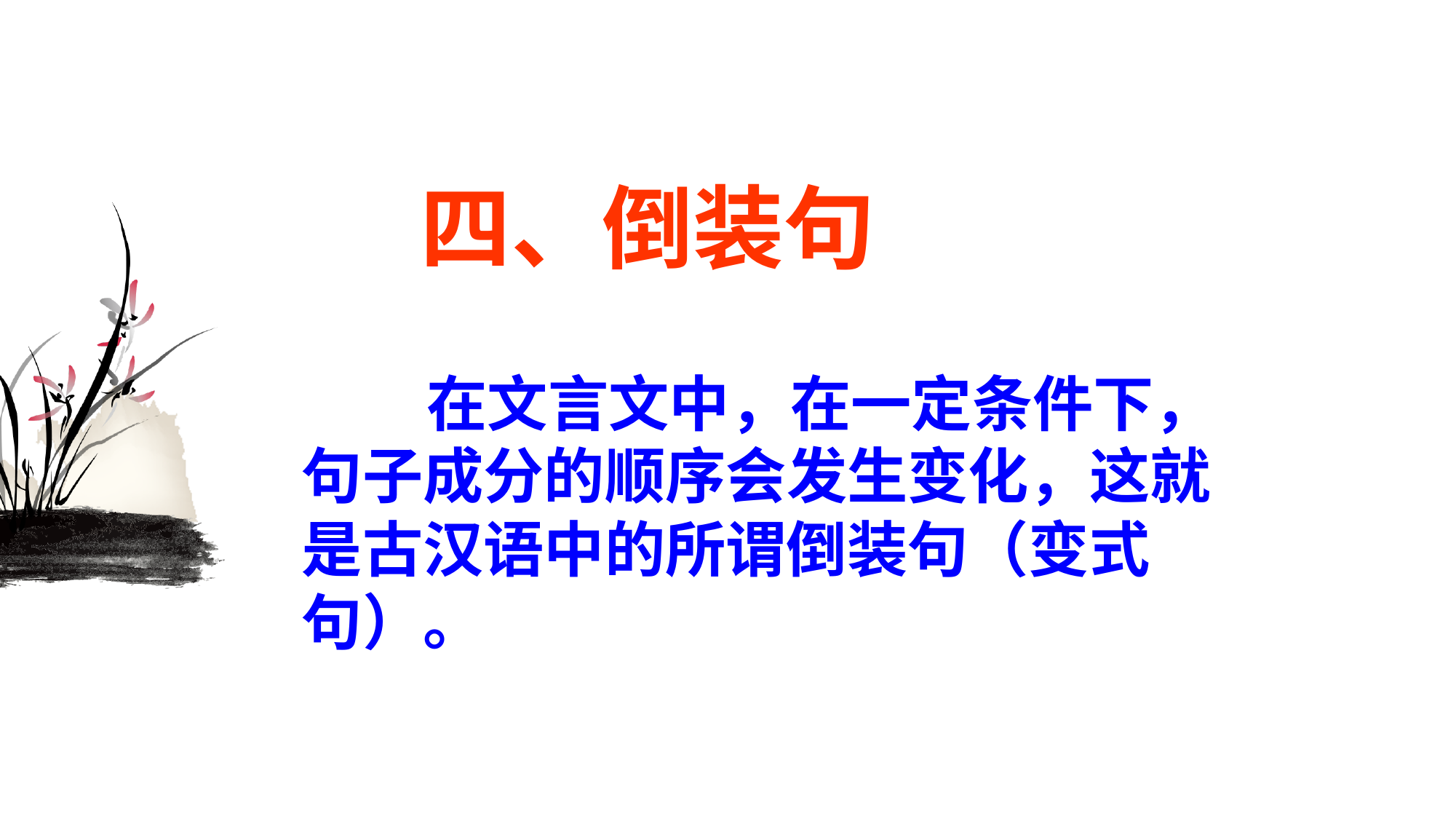

四、倒装句
        在文言文中，在一定条件下，句子成分的顺序会发生变化，这就是古汉语中的所谓倒装句（变式句）。